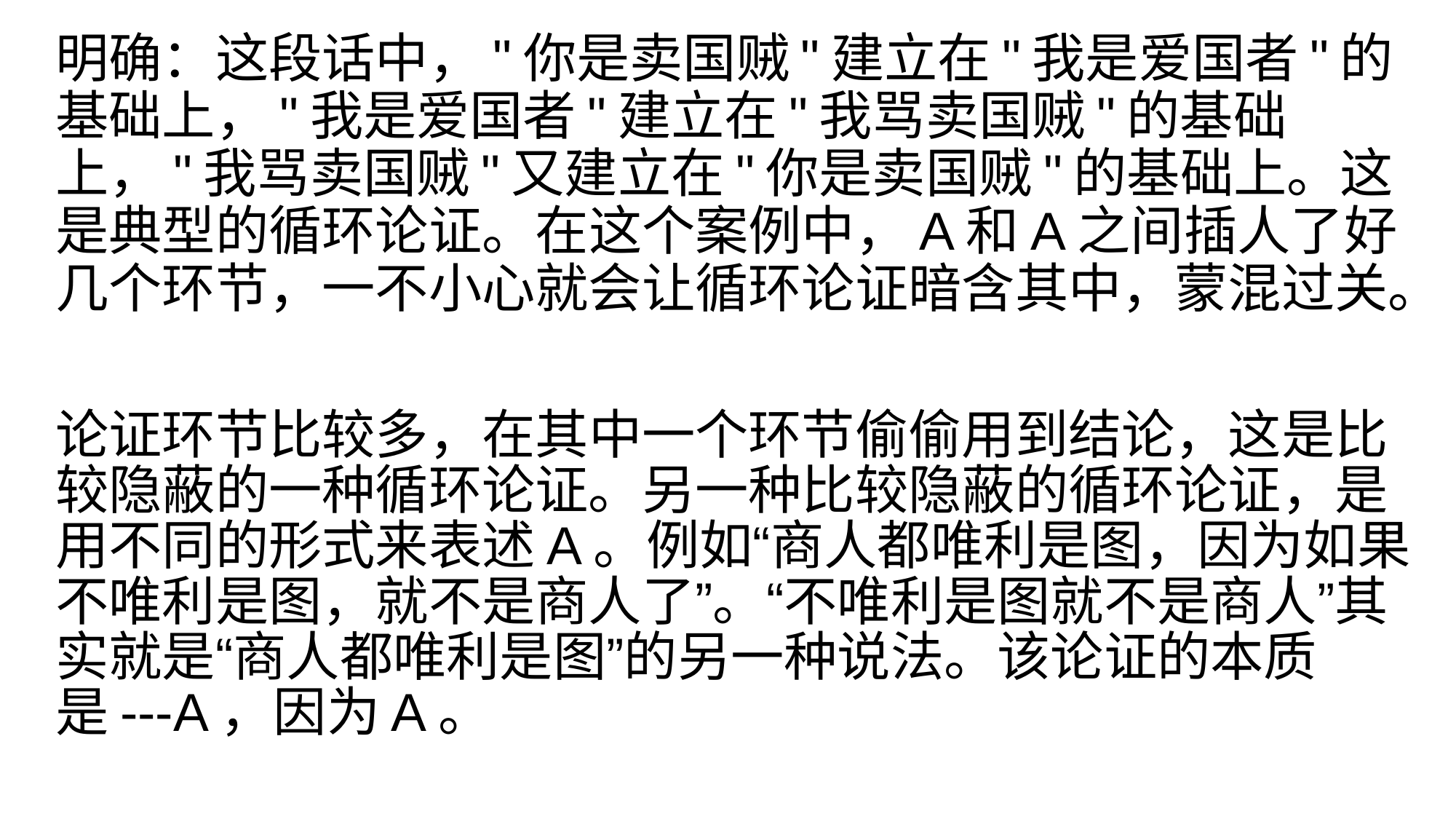

明确：这段话中，"你是卖国贼"建立在"我是爱国者"的基础上，"我是爱国者"建立在"我骂卖国贼"的基础上，"我骂卖国贼"又建立在"你是卖国贼"的基础上。这是典型的循环论证。在这个案例中，A和A之间插人了好几个环节，一不小心就会让循环论证暗含其中，蒙混过关。

论证环节比较多，在其中一个环节偷偷用到结论，这是比较隐蔽的一种循环论证。另一种比较隐蔽的循环论证，是用不同的形式来表述A。例如“商人都唯利是图，因为如果不唯利是图，就不是商人了”。“不唯利是图就不是商人”其实就是“商人都唯利是图”的另一种说法。该论证的本质是---A，因为A。